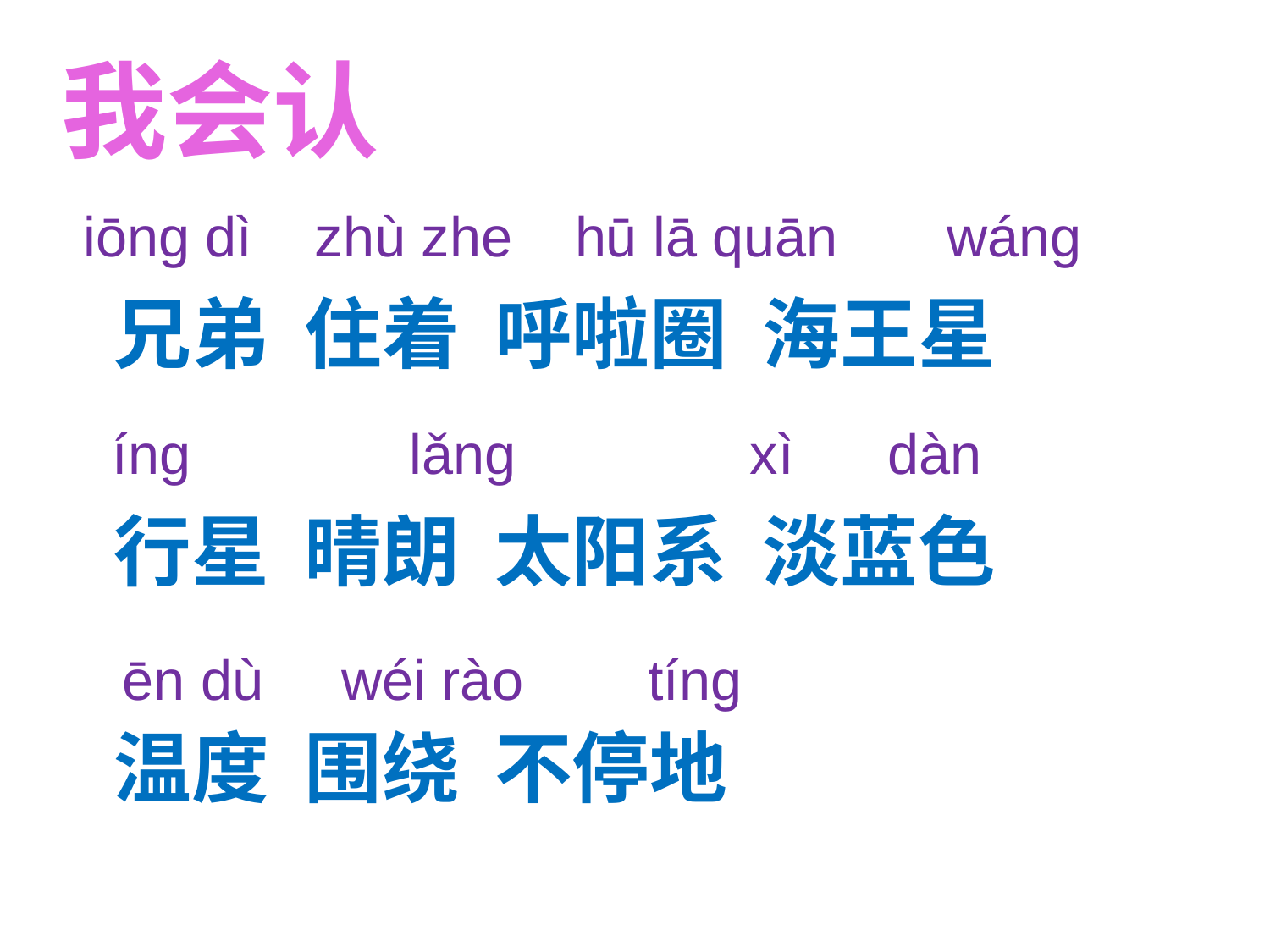

我会认
xiōng dì    zhù zhe    hū lā quān       wáng
兄弟  住着  呼啦圈  海王星

行星  晴朗  太阳系  淡蓝色

温度  围绕  不停地
  xíng              lǎng               xì      dàn
  wēn dù     wéi rào        tíng